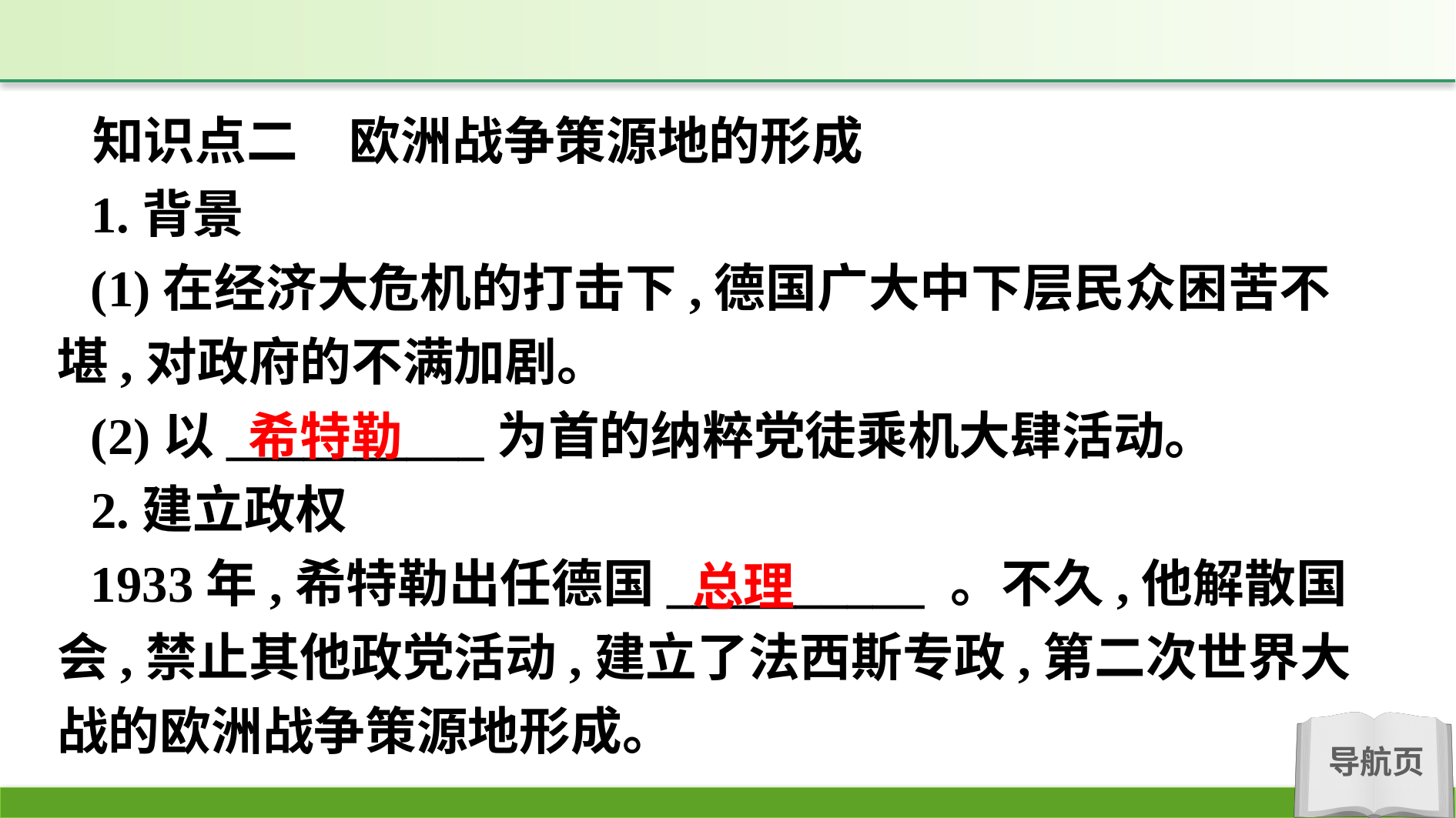

知识点二　欧洲战争策源地的形成
1.背景
(1)在经济大危机的打击下,德国广大中下层民众困苦不堪,对政府的不满加剧。
(2)以__________为首的纳粹党徒乘机大肆活动。
2.建立政权
1933年,希特勒出任德国__________ 。不久,他解散国会,禁止其他政党活动,建立了法西斯专政,第二次世界大战的欧洲战争策源地形成。
希特勒
总理